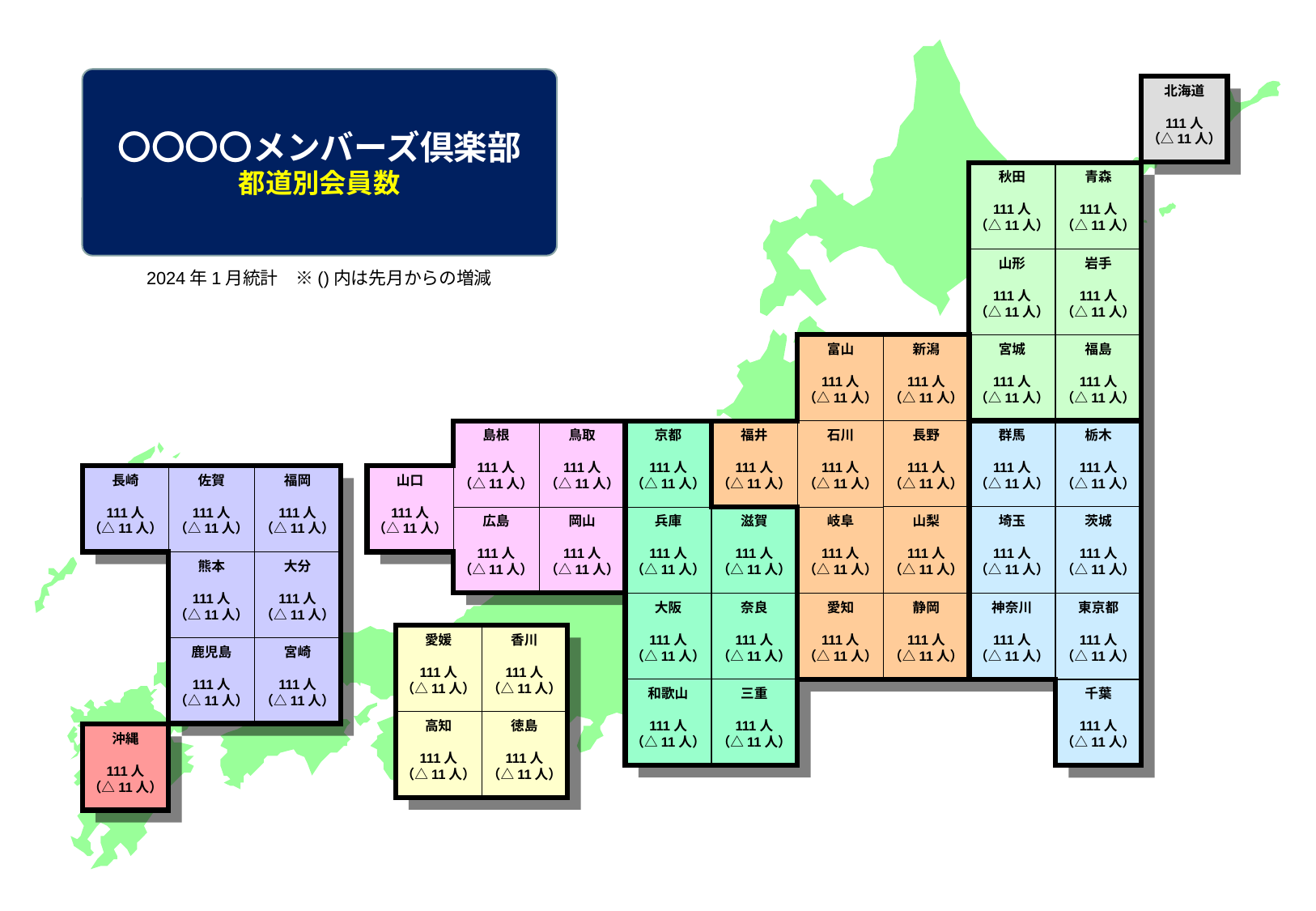

〇〇〇〇メンバーズ倶楽部
都道別会員数

北海道

111人
（△11人）

秋田

111人
（△11人）
青森

111人
（△11人）
山形

111人
（△11人）
岩手

111人
（△11人）
富山

111人
（△11人）
新潟

111人
（△11人）
宮城

111人
（△11人）
福島

111人
（△11人）
島根

111人
（△11人）
鳥取

111人
（△11人）
京都

111人
（△11人）
福井

111人
（△11人）
石川

111人
（△11人）
長野

111人
（△11人）
群馬

111人
（△11人）
栃木

111人
（△11人）
長崎

111人
（△11人）
佐賀

111人
（△11人）
福岡

111人
（△11人）
山口

111人
（△11人）
広島

111人
（△11人）
岡山

111人
（△11人）
兵庫

111人
（△11人）
滋賀

111人
（△11人）
岐阜

111人
（△11人）
山梨

111人
（△11人）
埼玉

111人
（△11人）
茨城

111人
（△11人）
熊本

111人
（△11人）

大分

111人
（△11人）
大阪

111人
（△11人）
奈良

111人
（△11人）
愛知

111人
（△11人）
静岡

111人
（△11人）
神奈川

111人
（△11人）
東京都

111人
（△11人）
愛媛

111人
（△11人）
香川

111人
（△11人）
鹿児島

111人
（△11人）
宮崎

111人
（△11人）
和歌山

111人
（△11人）
三重

111人
（△11人）
千葉

111人
（△11人）
高知

111人
（△11人）
徳島

111人
（△11人）
沖縄
111人
（△11人）
2024年1月統計　※()内は先月からの増減